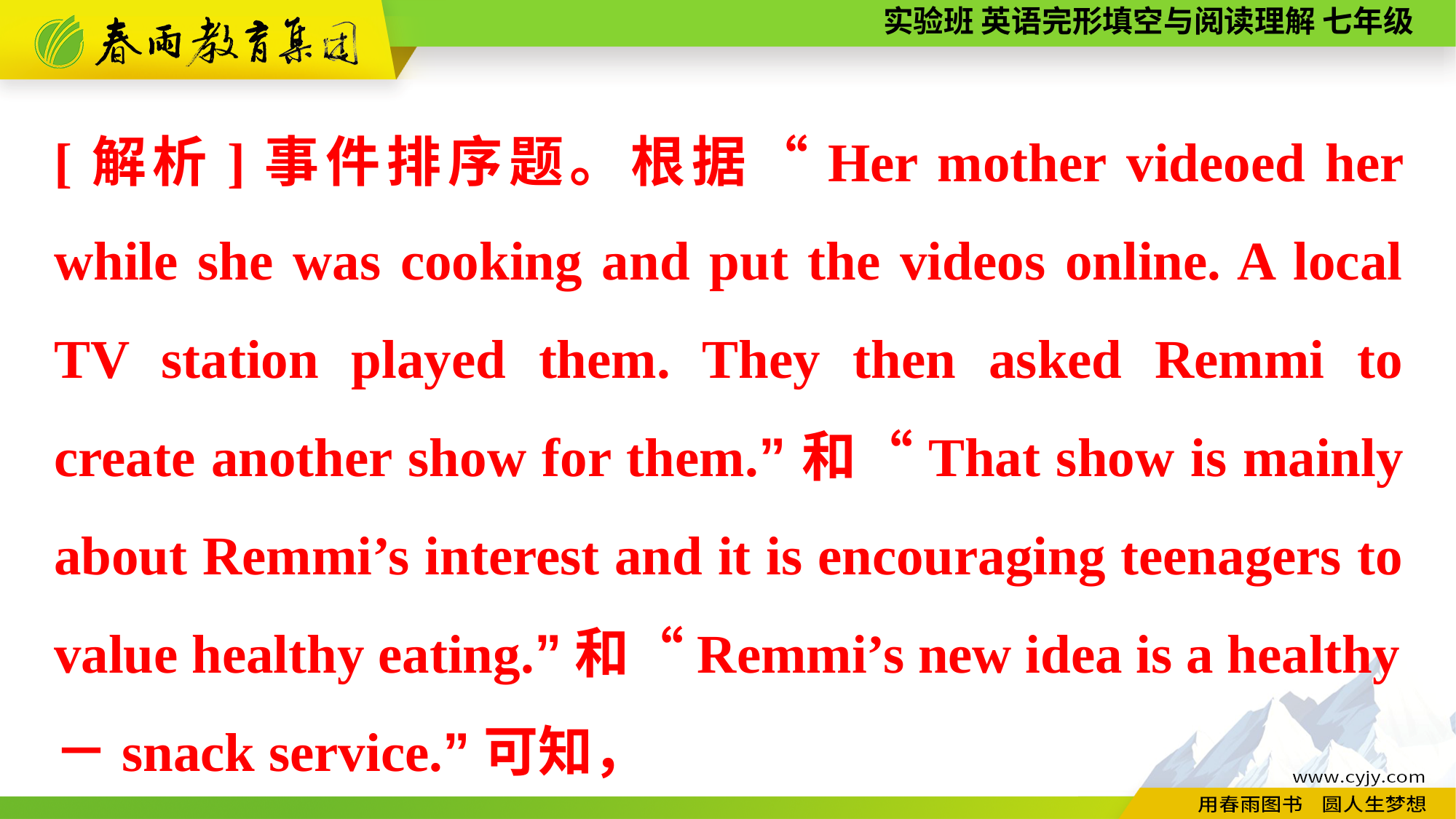

[解析]事件排序题。根据“Her mother videoed her while she was cooking and put the videos online. A local TV station played them. They then asked Remmi to create another show for them.”和“That show is mainly about Remmi’s interest and it is encouraging teenagers to value healthy eating.”和“Remmi’s new idea is a healthy－snack service.”可知，